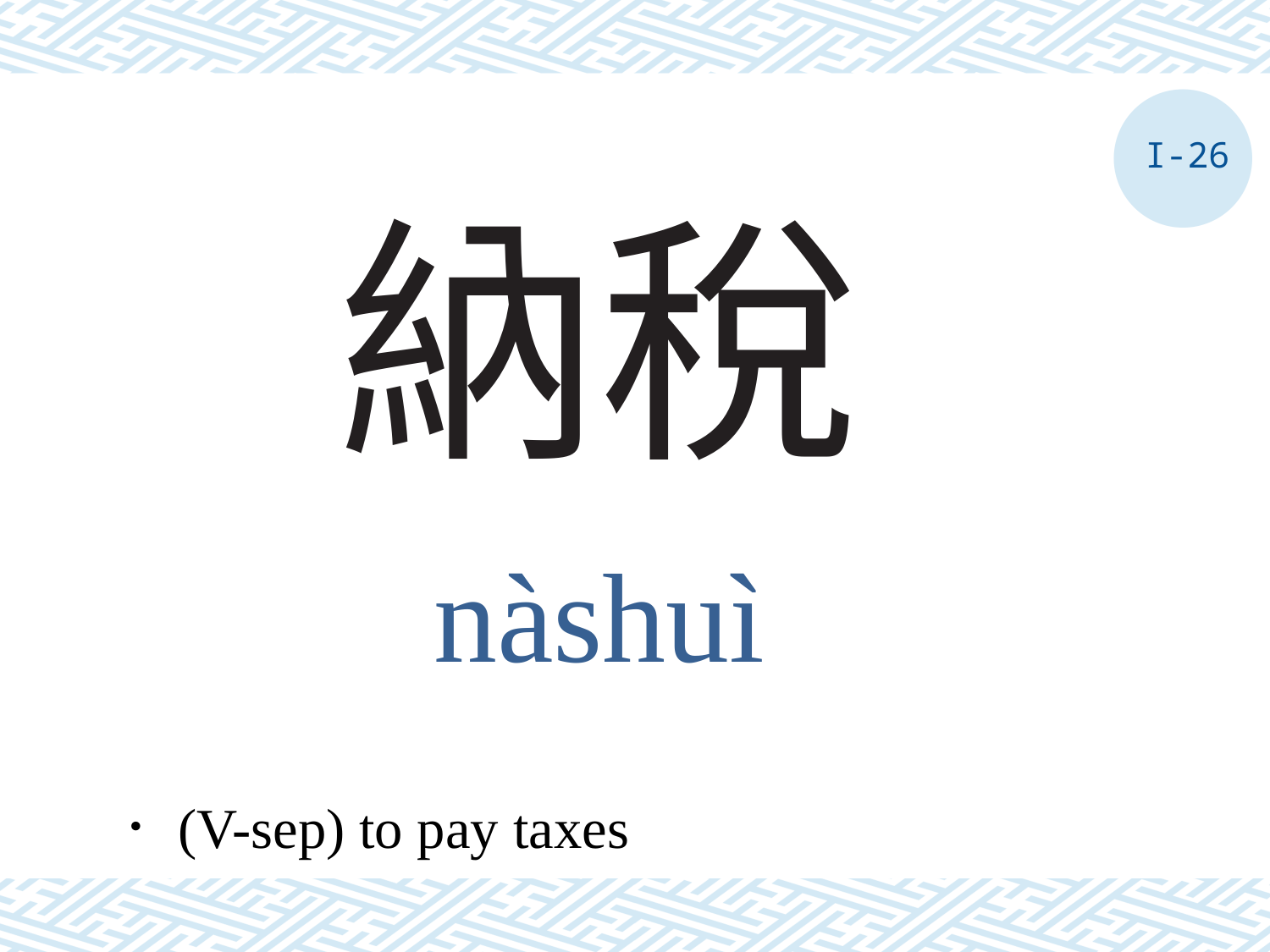

I-26

# 納稅
nàshuì
．(V-sep) to pay taxes